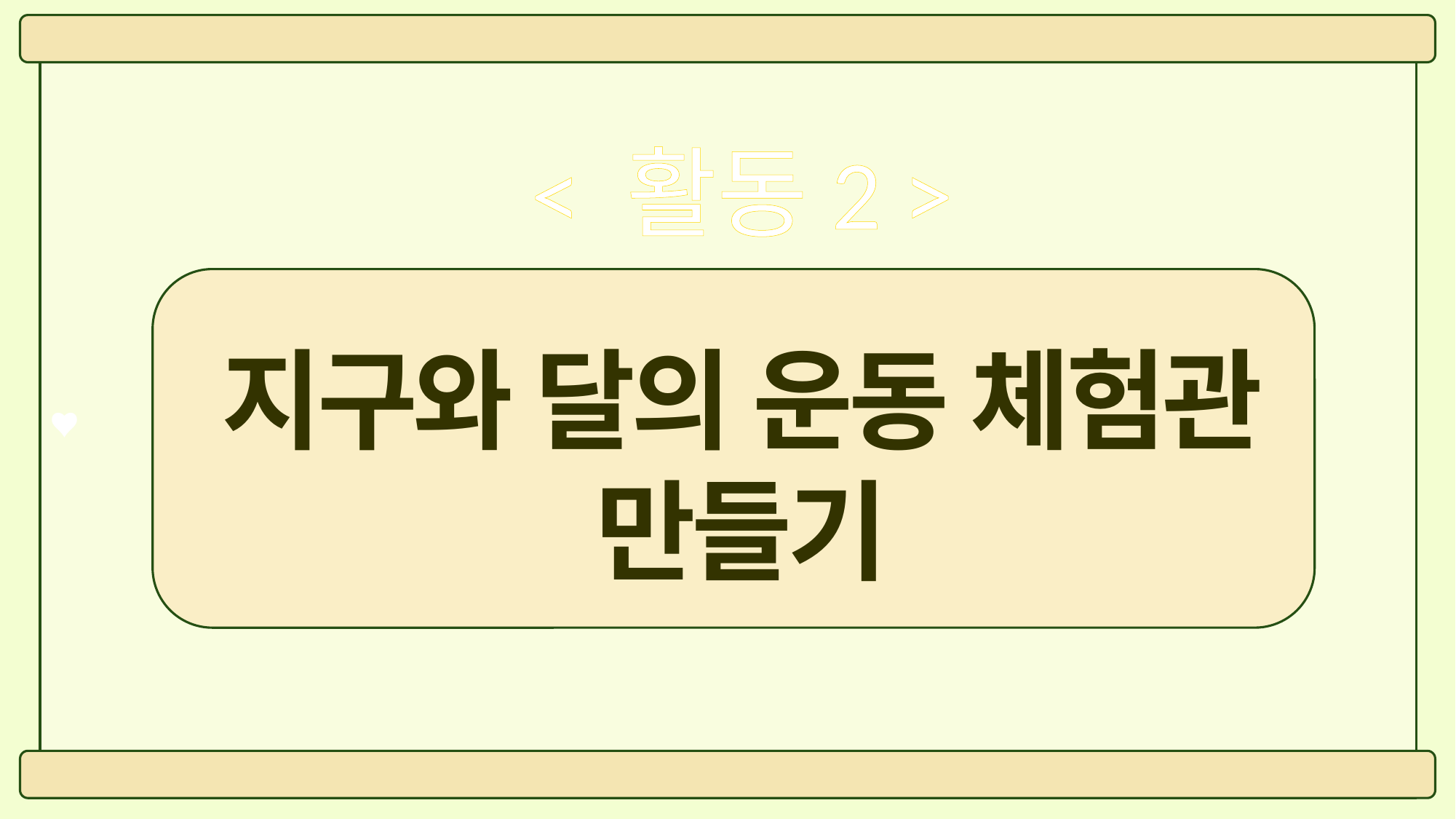

♥

< 활동2 >

지구와 달의 운동 체험관
만들기